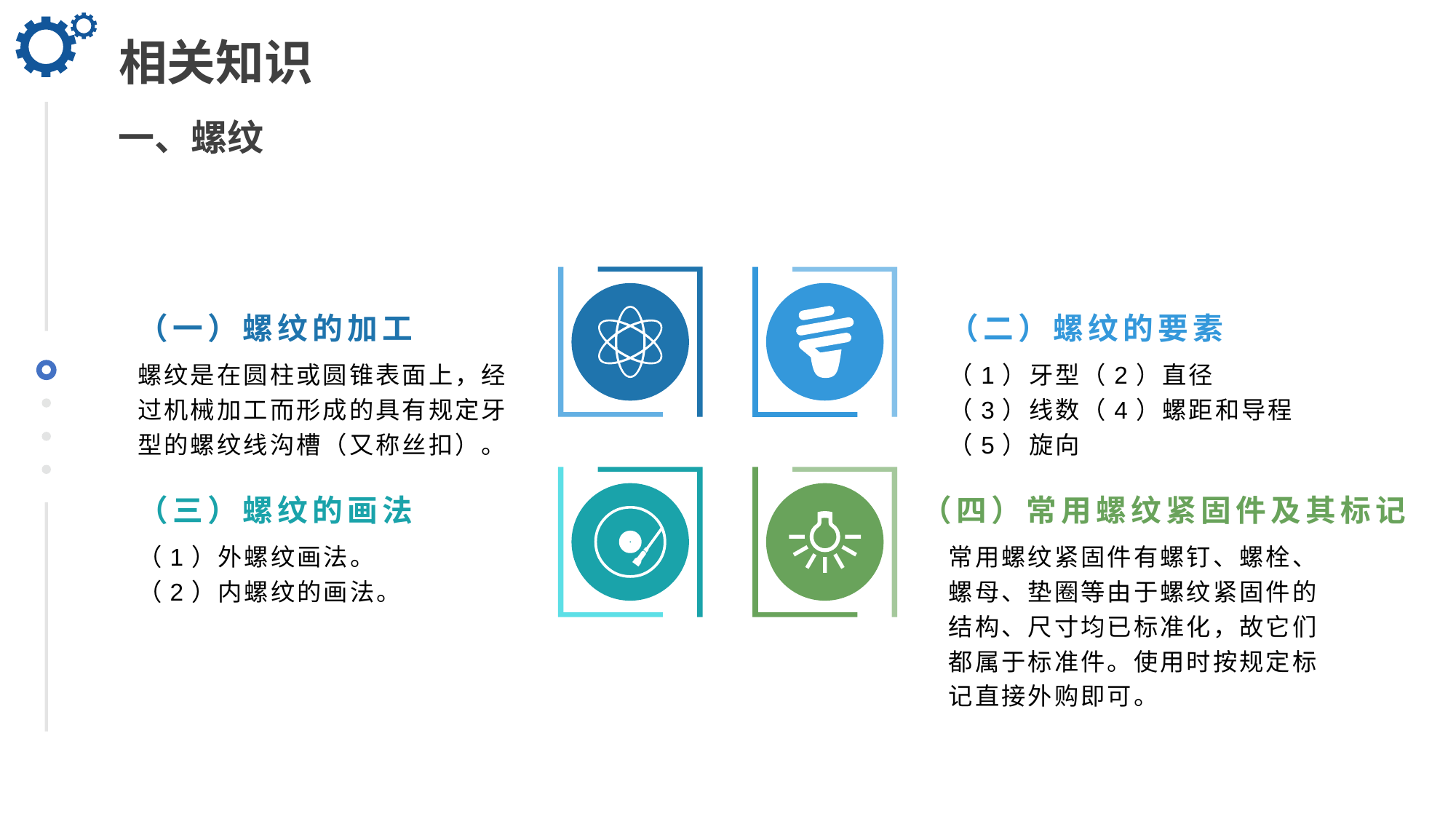

相关知识
一、螺纹

（一）螺纹的加工
（二）螺纹的要素

螺纹是在圆柱或圆锥表面上，经过机械加工而形成的具有规定牙型的螺纹线沟槽（又称丝扣）。
（1）牙型（2）直径
（3）线数（4）螺距和导程
（5）旋向

（四）常用螺纹紧固件及其标记
（三）螺纹的画法

常用螺纹紧固件有螺钉、螺栓、螺母、垫圈等由于螺纹紧固件的结构、尺寸均已标准化，故它们都属于标准件。使用时按规定标记直接外购即可。
（1）外螺纹画法。
（2）内螺纹的画法。

9